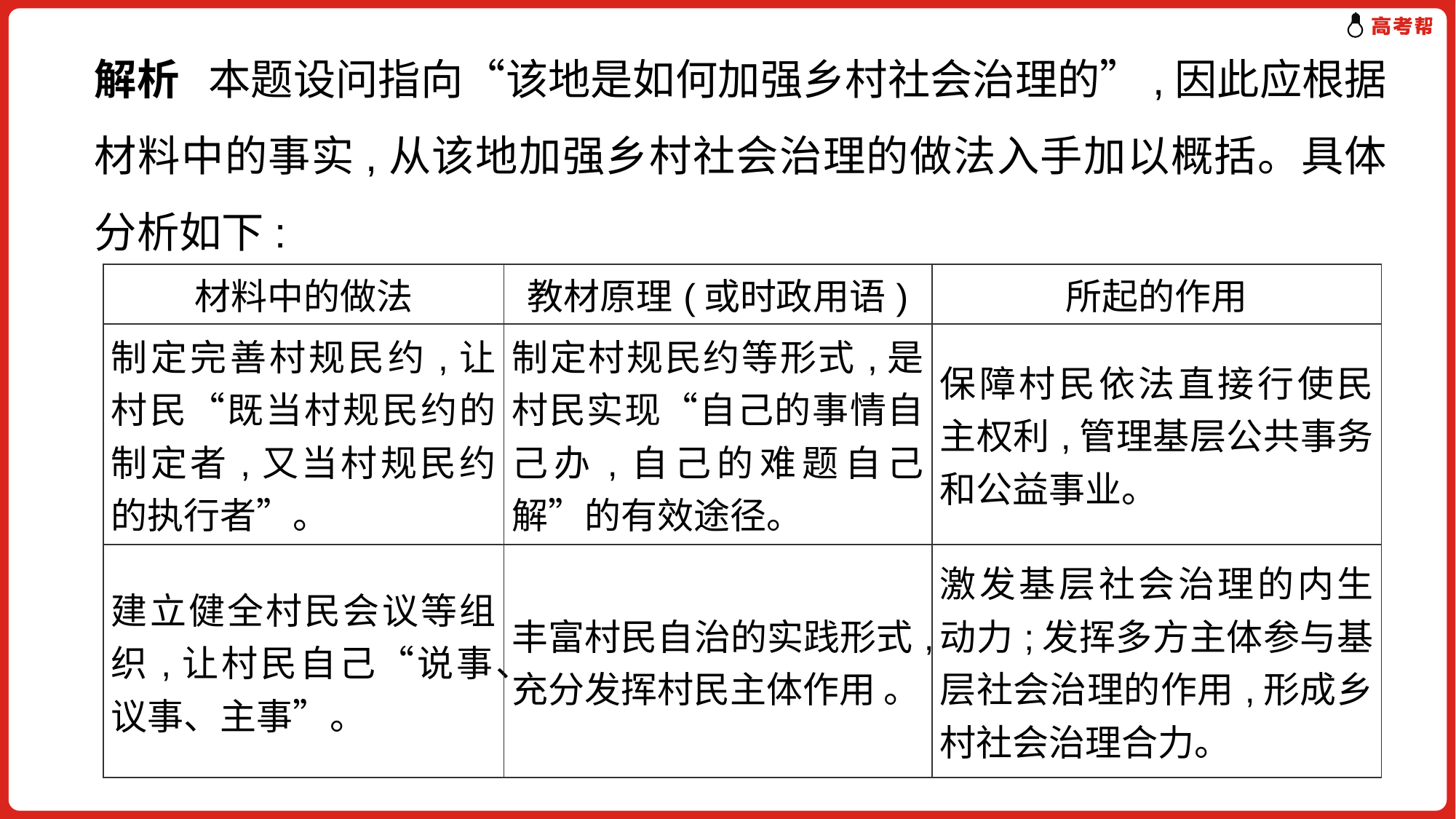

解析   本题设问指向“该地是如何加强乡村社会治理的”,因此应根据材料中的事实,从该地加强乡村社会治理的做法入手加以概括。具体分析如下:

| 材料中的做法 | 教材原理(或时政用语) | 所起的作用 |
| --- | --- | --- |
| 制定完善村规民约,让村民“既当村规民约的制定者,又当村规民约的执行者”。 | 制定村规民约等形式,是村民实现“自己的事情自己办,自己的难题自己解”的有效途径。 | 保障村民依法直接行使民主权利,管理基层公共事务和公益事业。 |
| 建立健全村民会议等组织,让村民自己“说事、议事、主事”。 | 丰富村民自治的实践形式,充分发挥村民主体作用 。 | 激发基层社会治理的内生动力;发挥多方主体参与基层社会治理的作用,形成乡村社会治理合力。 |